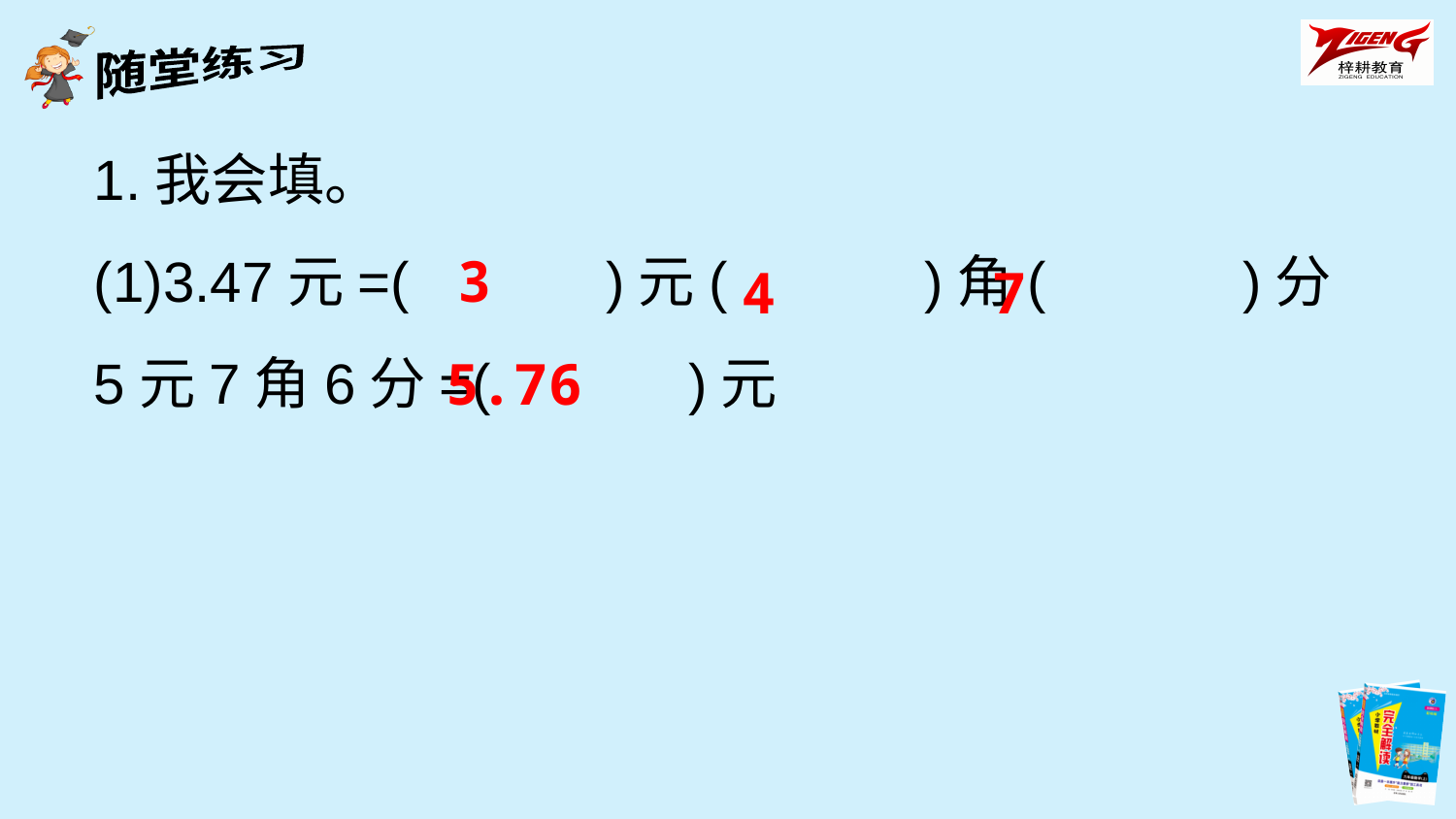

1.我会填。
(1)3.47元=(　　　)元(　　　)角(　　　)分
5元7角6分=(　　　)元
3
4
7
5.76